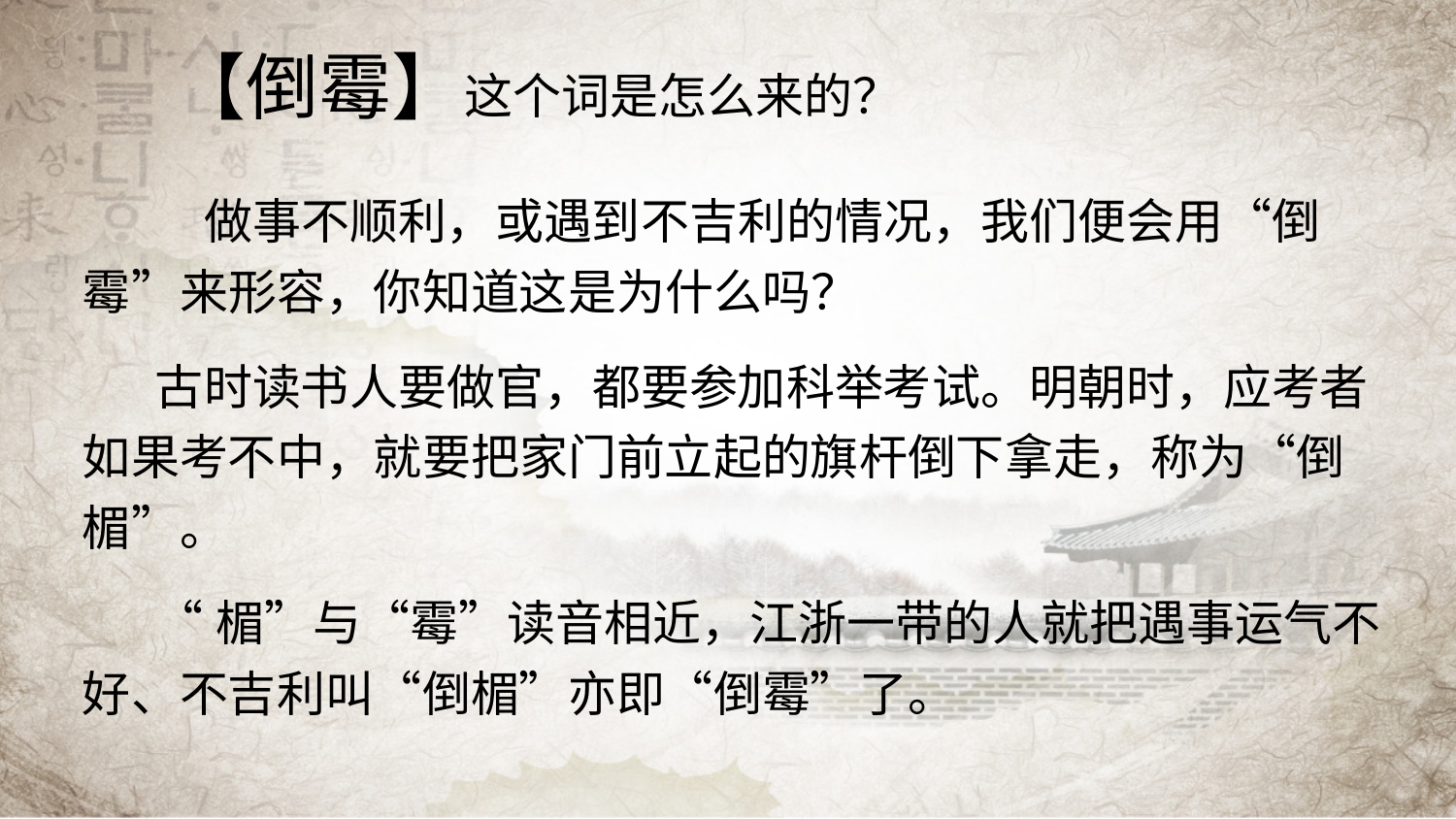

【倒霉】这个词是怎么来的？
　做事不顺利，或遇到不吉利的情况，我们便会用“倒霉”来形容，你知道这是为什么吗？
古时读书人要做官，都要参加科举考试。明朝时，应考者如果考不中，就要把家门前立起的旗杆倒下拿走，称为“倒楣”。
“楣”与“霉”读音相近，江浙一带的人就把遇事运气不好、不吉利叫“倒楣”亦即“倒霉”了。